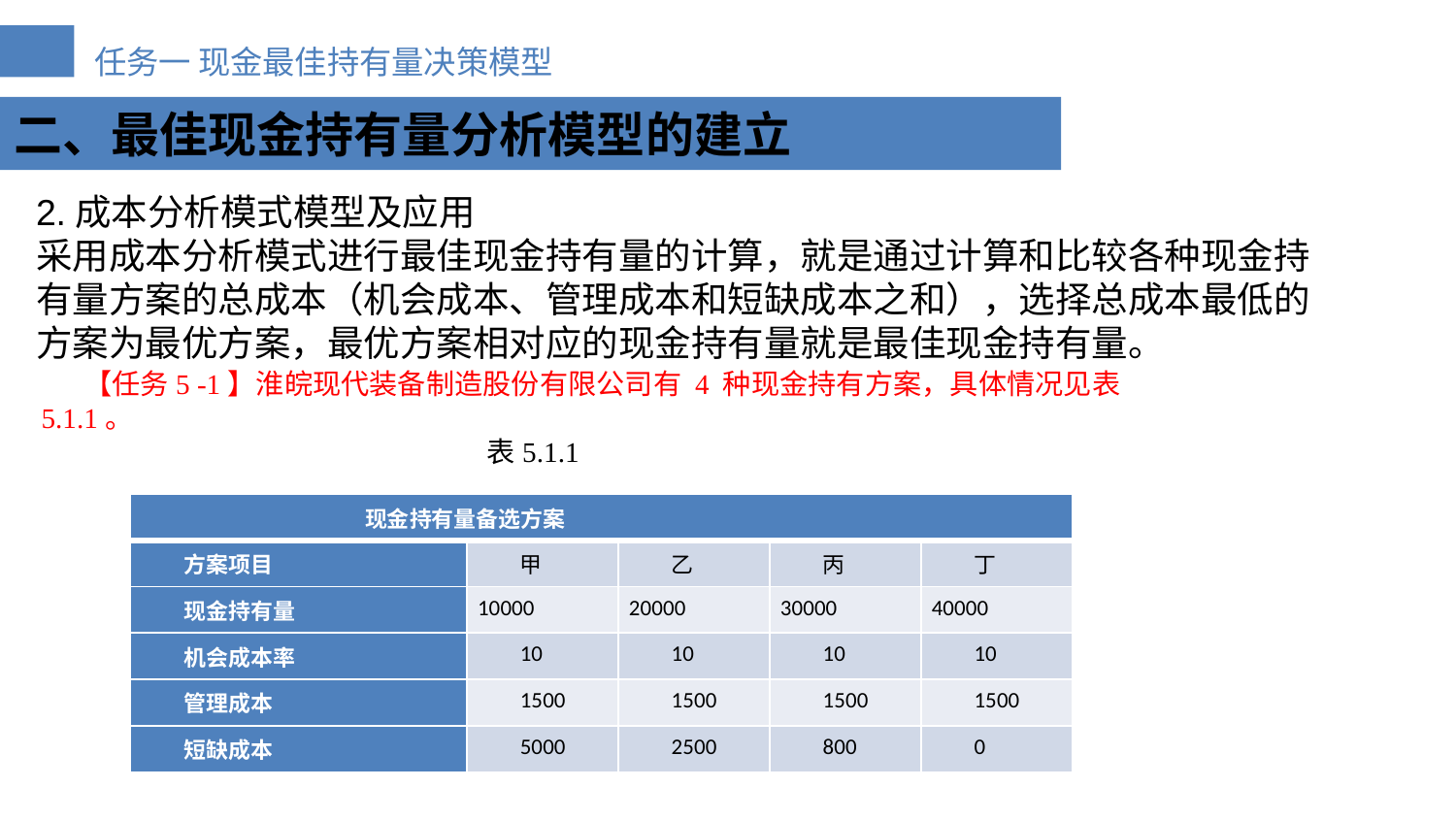

二、最佳现金持有量分析模型的建立

2.成本分析模式模型及应用
采用成本分析模式进行最佳现金持有量的计算，就是通过计算和比较各种现金持有量方案的总成本（机会成本、管理成本和短缺成本之和），选择总成本最低的方案为最优方案，最优方案相对应的现金持有量就是最佳现金持有量。

【任务5 -1】淮皖现代装备制造股份有限公司有 4 种现金持有方案，具体情况见表5.1.1。
表5.1.1
| 现金持有量备选方案 |  |  |  |  |
| --- | --- | --- | --- | --- |
| 方案项目 | 甲 | 乙 | 丙 | 丁 |
| 现金持有量 | 10000 | 20000 | 30000 | 40000 |
| 机会成本率 | 10 | 10 | 10 | 10 |
| 管理成本 | 1500 | 1500 | 1500 | 1500 |
| 短缺成本 | 5000 | 2500 | 800 | 0 |